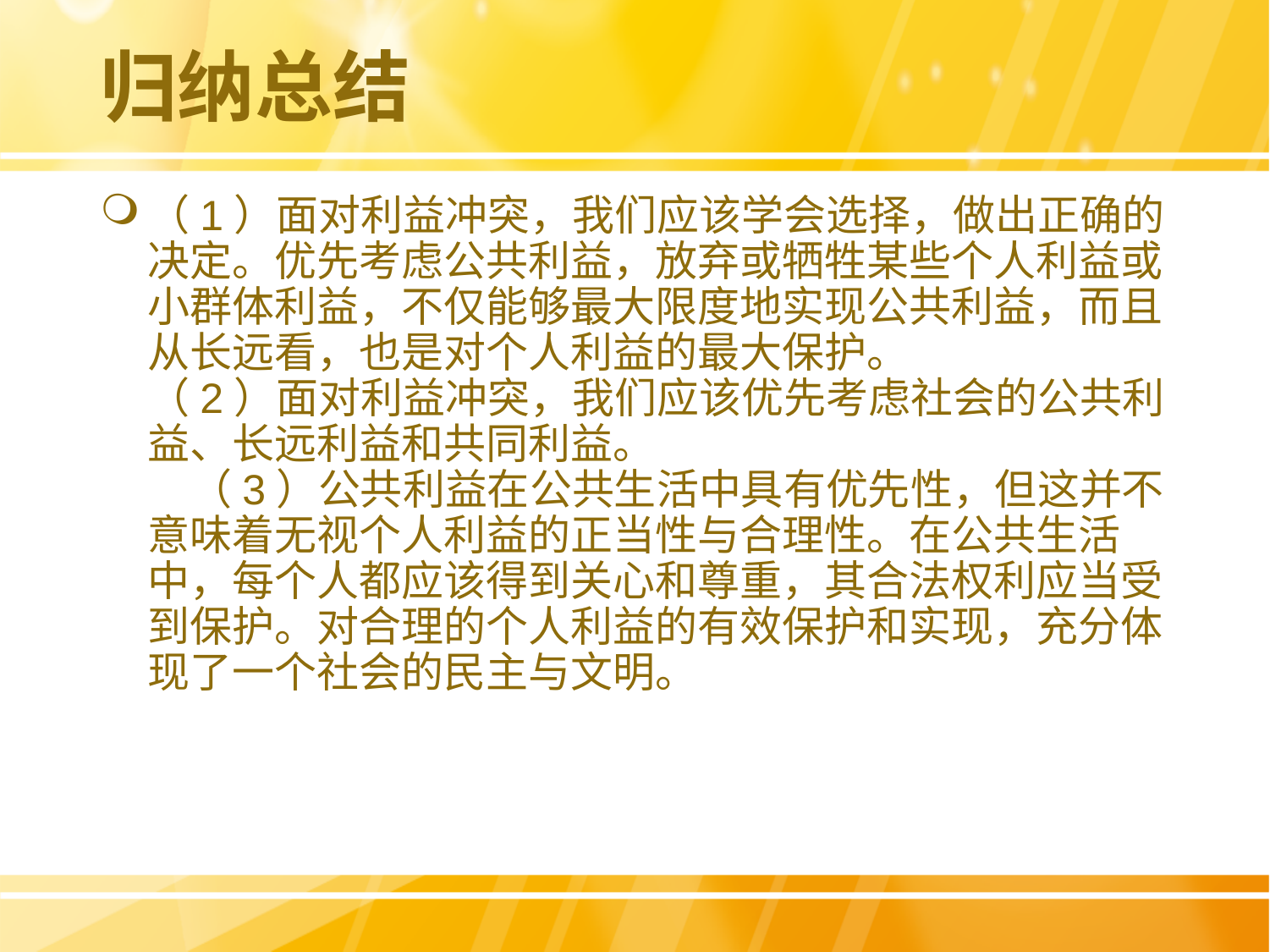

# 归纳总结
（1）面对利益冲突，我们应该学会选择，做出正确的决定。优先考虑公共利益，放弃或牺牲某些个人利益或小群体利益，不仅能够最大限度地实现公共利益，而且从长远看，也是对个人利益的最大保护。
（2）面对利益冲突，我们应该优先考虑社会的公共利益、长远利益和共同利益。
　（3）公共利益在公共生活中具有优先性，但这并不意味着无视个人利益的正当性与合理性。在公共生活中，每个人都应该得到关心和尊重，其合法权利应当受到保护。对合理的个人利益的有效保护和实现，充分体现了一个社会的民主与文明。